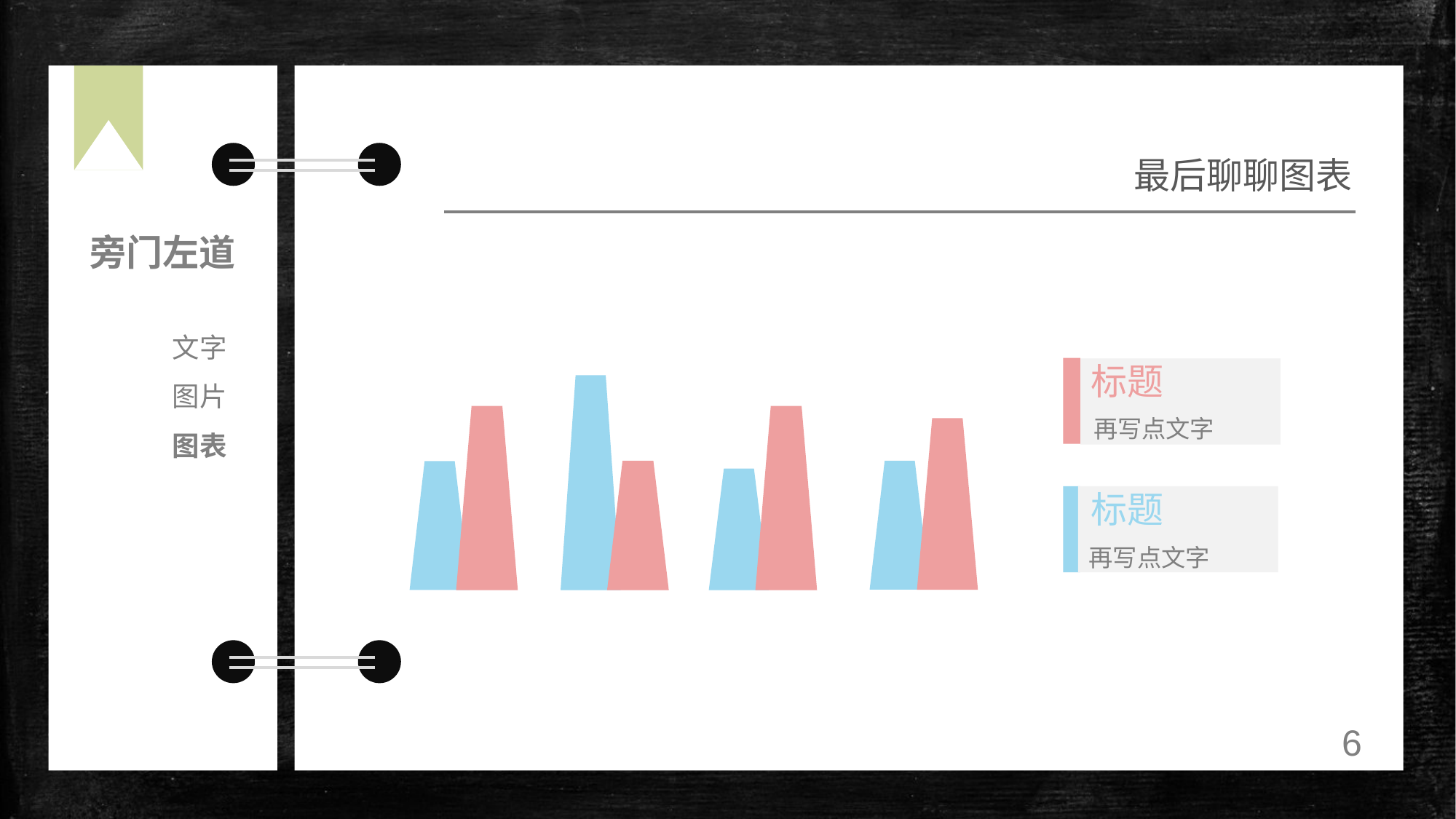

最后聊聊图表
旁门左道
文字
图片
图表

标题

再写点文字

标题
再写点文字

6